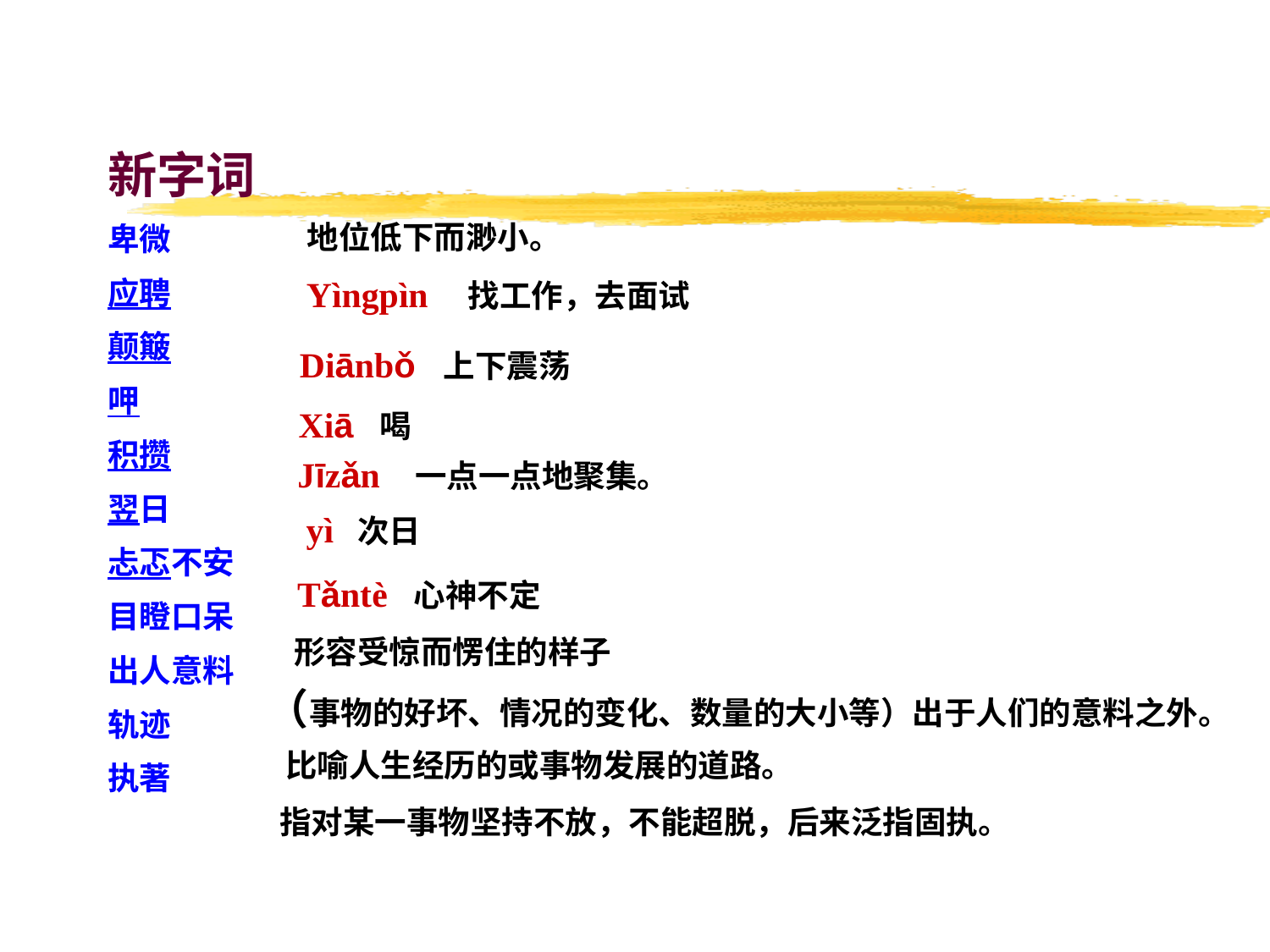

新字词
卑微
应聘
颠簸
呷
积攒
翌日
忐忑不安
目瞪口呆
出人意料
轨迹
执著
         地位低下而渺小。
          Yìngpìn    找工作，去面试
       Diānbǒ  上下震荡
        Xiā  喝
         Jīzǎn   一点一点地聚集。
   yì  次日
Tǎntè  心神不定
    形容受惊而愣住的样子
  （事物的好坏、情况的变化、数量的大小等）出于人们的意料之外。
       比喻人生经历的或事物发展的道路。
           指对某一事物坚持不放，不能超脱，后来泛指固执。